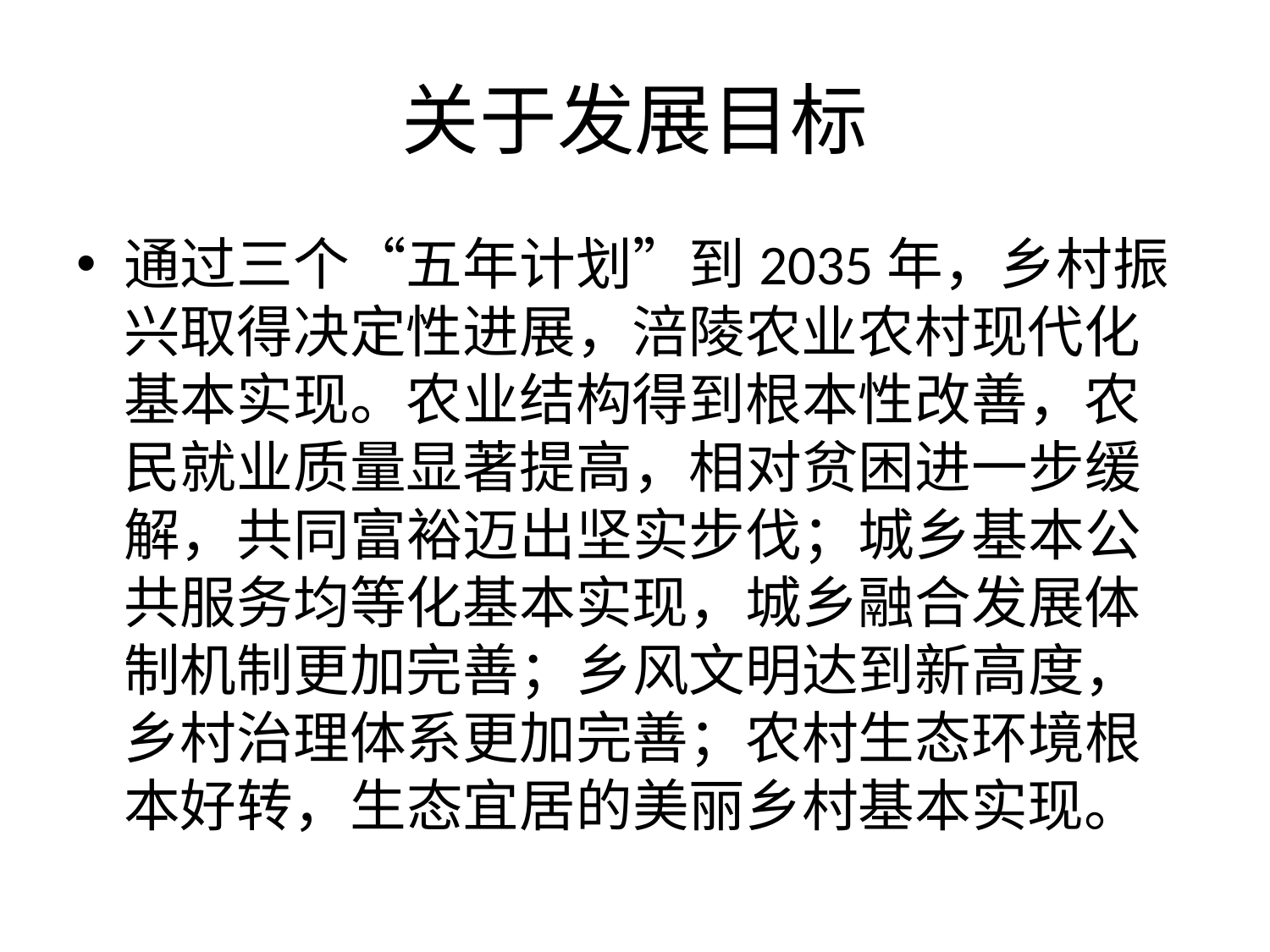

# 关于发展目标
通过三个“五年计划”到2035年，乡村振兴取得决定性进展，涪陵农业农村现代化基本实现。农业结构得到根本性改善，农民就业质量显著提高，相对贫困进一步缓解，共同富裕迈出坚实步伐；城乡基本公共服务均等化基本实现，城乡融合发展体制机制更加完善；乡风文明达到新高度，乡村治理体系更加完善；农村生态环境根本好转，生态宜居的美丽乡村基本实现。